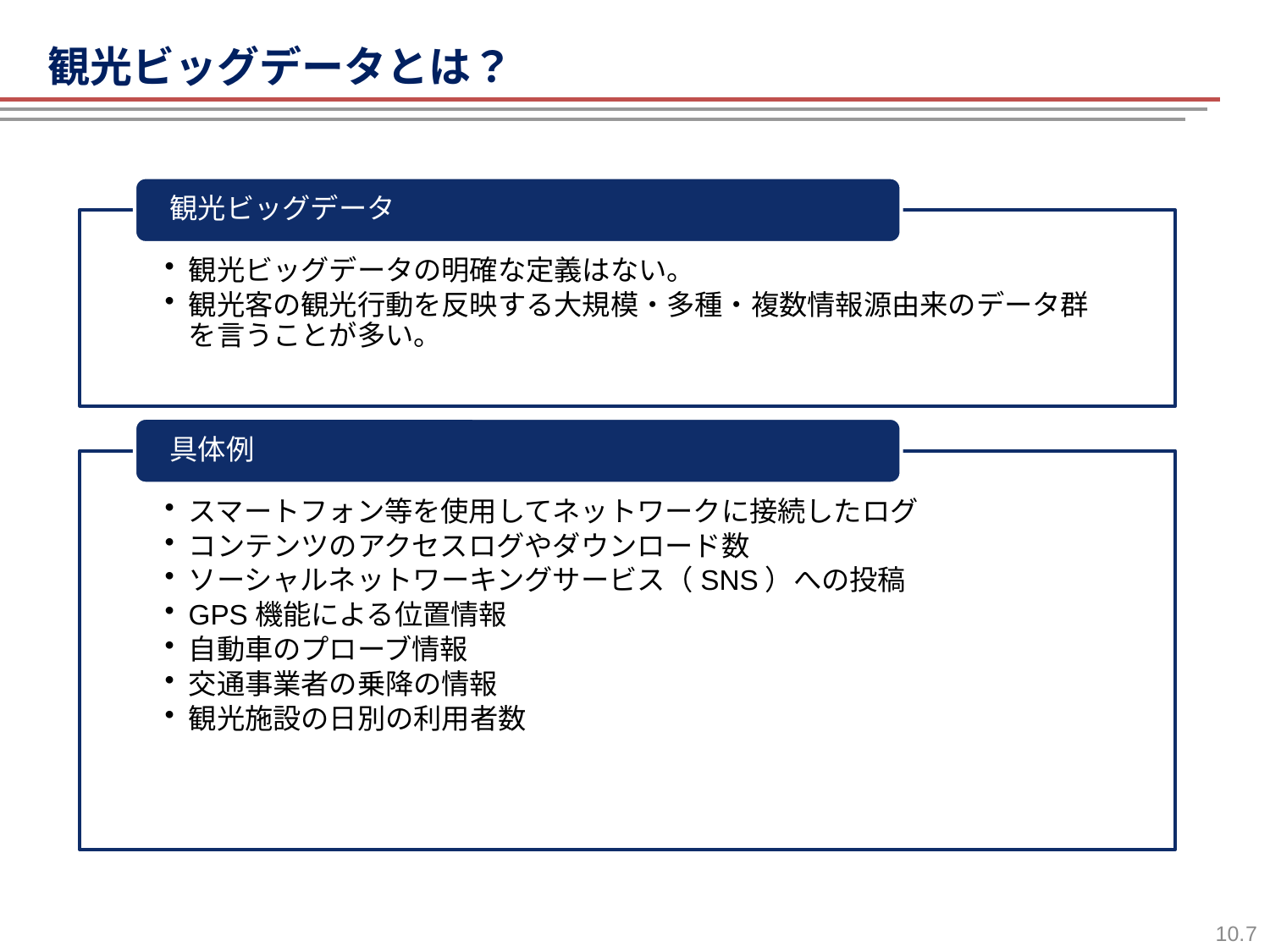

観光ビッグデータとは？
# 観光ビッグデータとは？

観光ビッグデータの明確な定義はない。
観光客の観光行動を反映する大規模・多種・複数情報源由来のデータ群を言うことが多い。
観光ビッグデータ
スマートフォン等を使用してネットワークに接続したログ
コンテンツのアクセスログやダウンロード数
ソーシャルネットワーキングサービス（SNS）への投稿
GPS機能による位置情報
自動車のプローブ情報
交通事業者の乗降の情報
観光施設の日別の利用者数
具体例
7